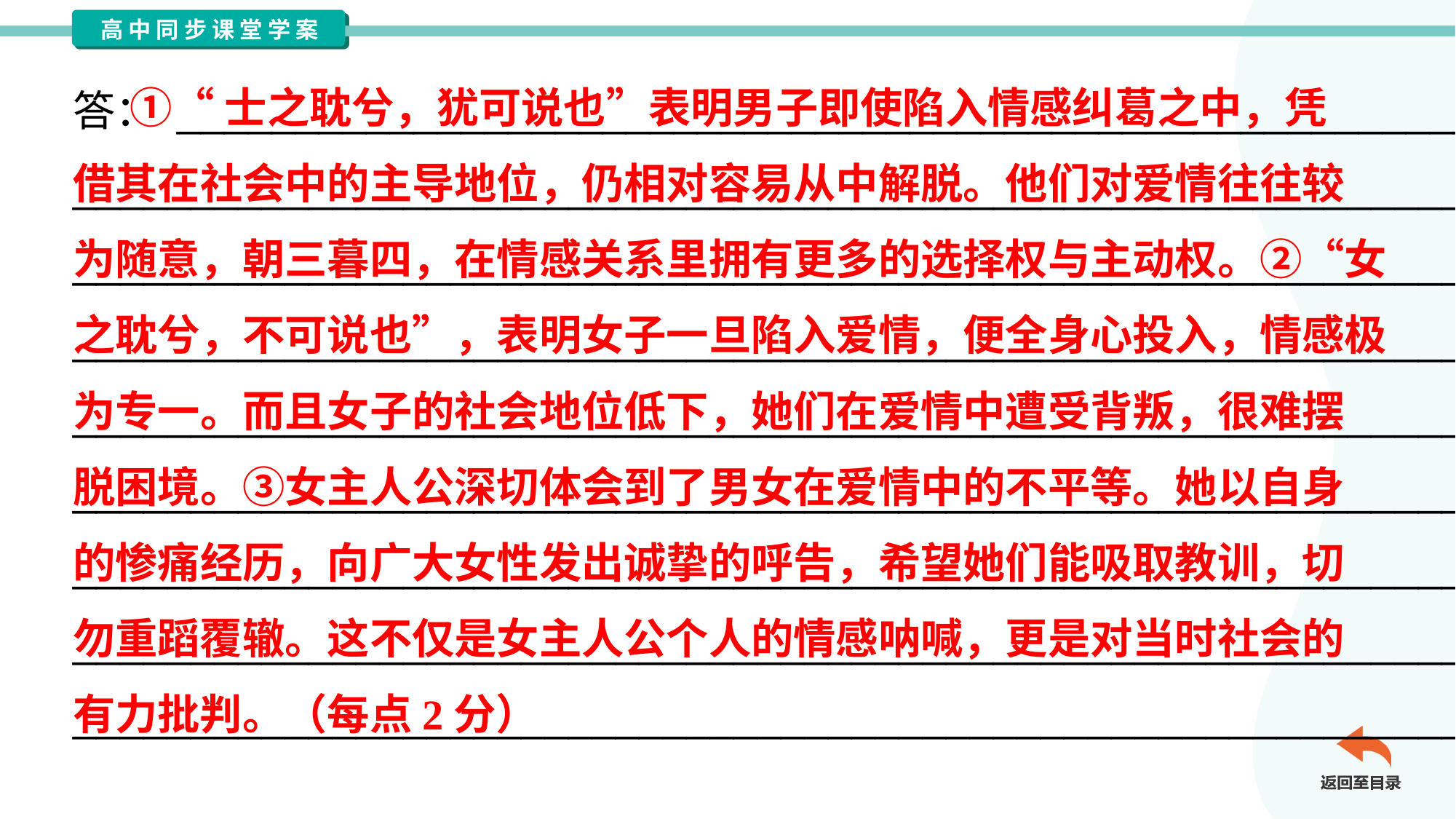

①“士之耽兮，犹可说也”表明男子即使陷入情感纠葛之中，凭
借其在社会中的主导地位，仍相对容易从中解脱。他们对爱情往往较
为随意，朝三暮四，在情感关系里拥有更多的选择权与主动权。②“女
之耽兮，不可说也”，表明女子一旦陷入爱情，便全身心投入，情感极
为专一。而且女子的社会地位低下，她们在爱情中遭受背叛，很难摆
脱困境。③女主人公深切体会到了男女在爱情中的不平等。她以自身
的惨痛经历，向广大女性发出诚挚的呼告，希望她们能吸取教训，切
勿重蹈覆辙。这不仅是女主人公个人的情感呐喊，更是对当时社会的
有力批判。（每点2分）
答： ________________________________________________________
_____________________________________________________________
_____________________________________________________________
_____________________________________________________________
_____________________________________________________________
_____________________________________________________________
_____________________________________________________________
_____________________________________________________________
_____________________________________________________________